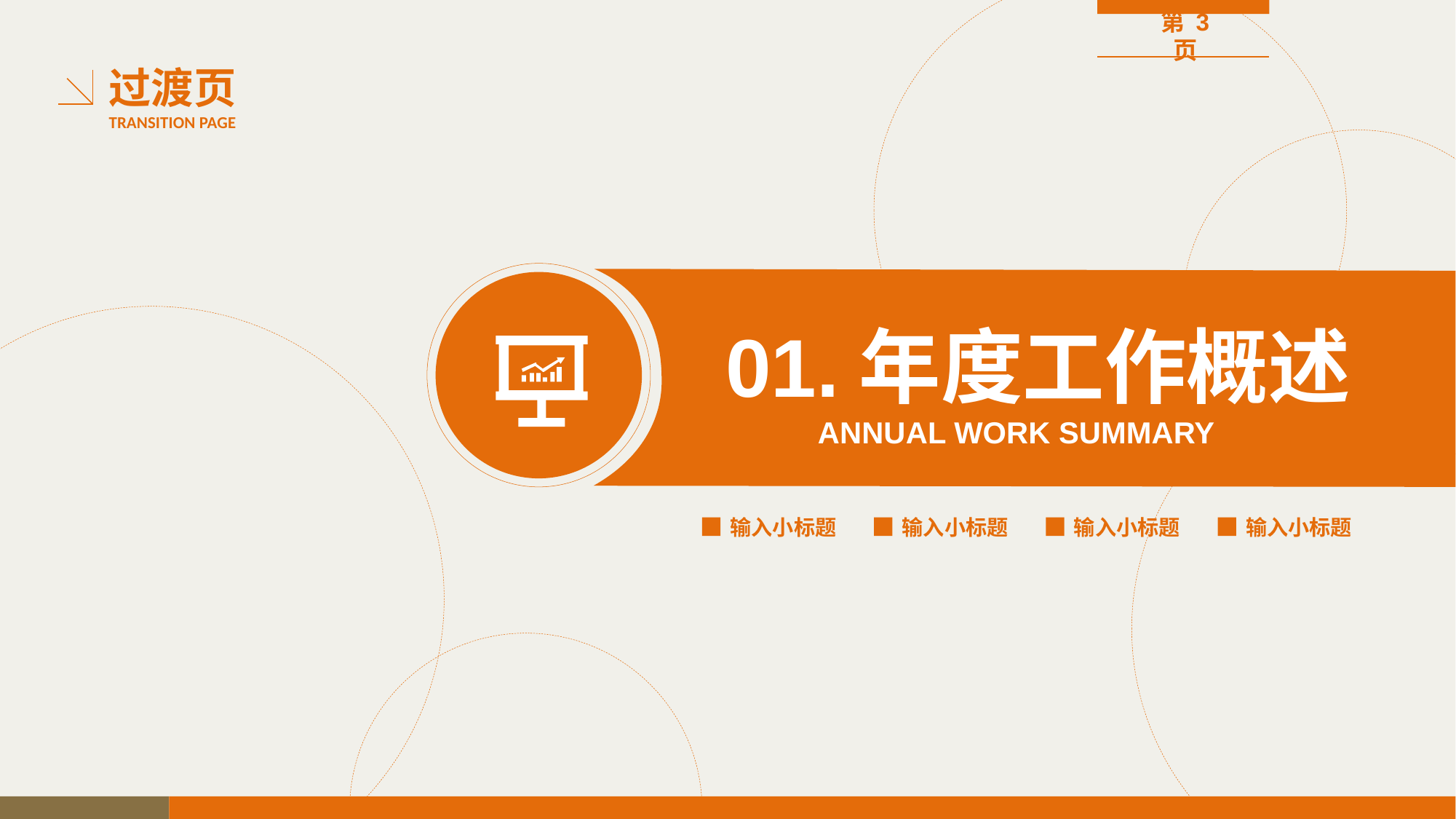

第 3 页
# 过渡页 TRANSITION PAGE

01.年度工作概述
           ANNUAL WORK SUMMARY

输入小标题
输入小标题
输入小标题
输入小标题